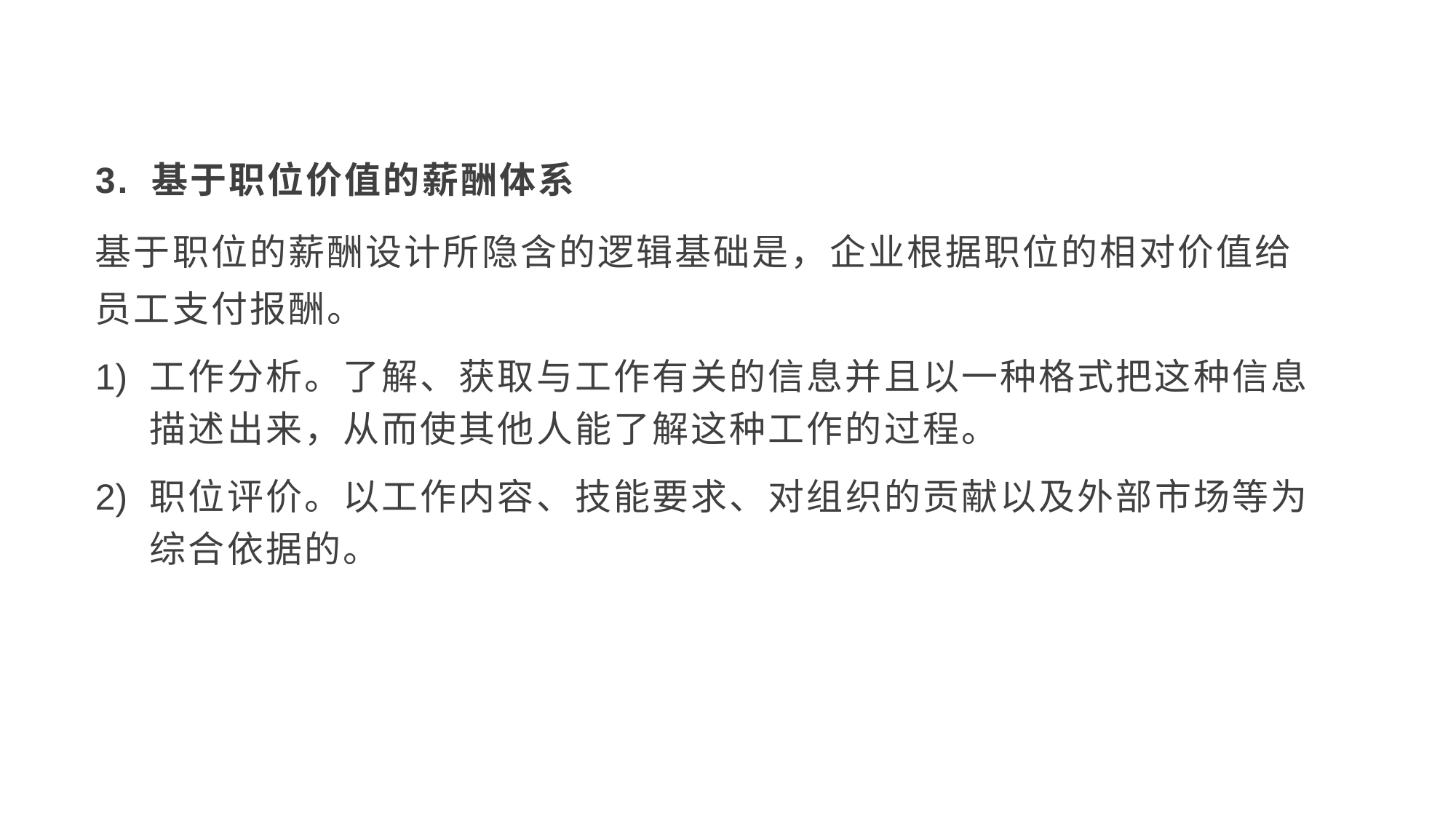

#
3. 基于职位价值的薪酬体系
基于职位的薪酬设计所隐含的逻辑基础是，企业根据职位的相对价值给员工支付报酬。
工作分析。了解、获取与工作有关的信息并且以一种格式把这种信息描述出来，从而使其他人能了解这种工作的过程。
职位评价。以工作内容、技能要求、对组织的贡献以及外部市场等为综合依据的。